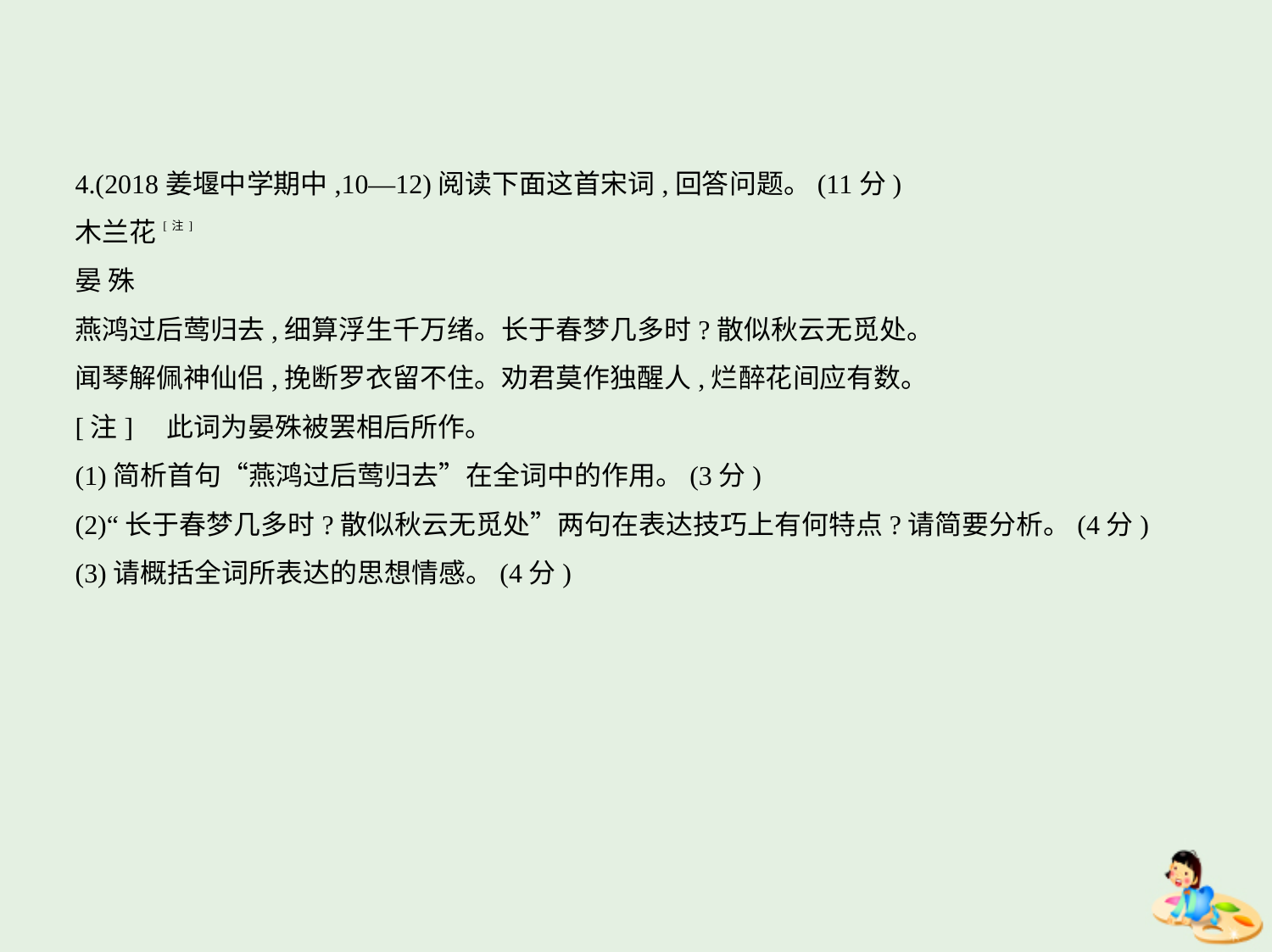

4.(2018姜堰中学期中,10—12)阅读下面这首宋词,回答问题。(11分)
木兰花[注]
晏 殊
燕鸿过后莺归去,细算浮生千万绪。长于春梦几多时?散似秋云无觅处。
闻琴解佩神仙侣,挽断罗衣留不住。劝君莫作独醒人,烂醉花间应有数。
[注]    此词为晏殊被罢相后所作。
(1)简析首句“燕鸿过后莺归去”在全词中的作用。(3分)
(2)“长于春梦几多时?散似秋云无觅处”两句在表达技巧上有何特点?请简要分析。(4分)
(3)请概括全词所表达的思想情感。(4分)